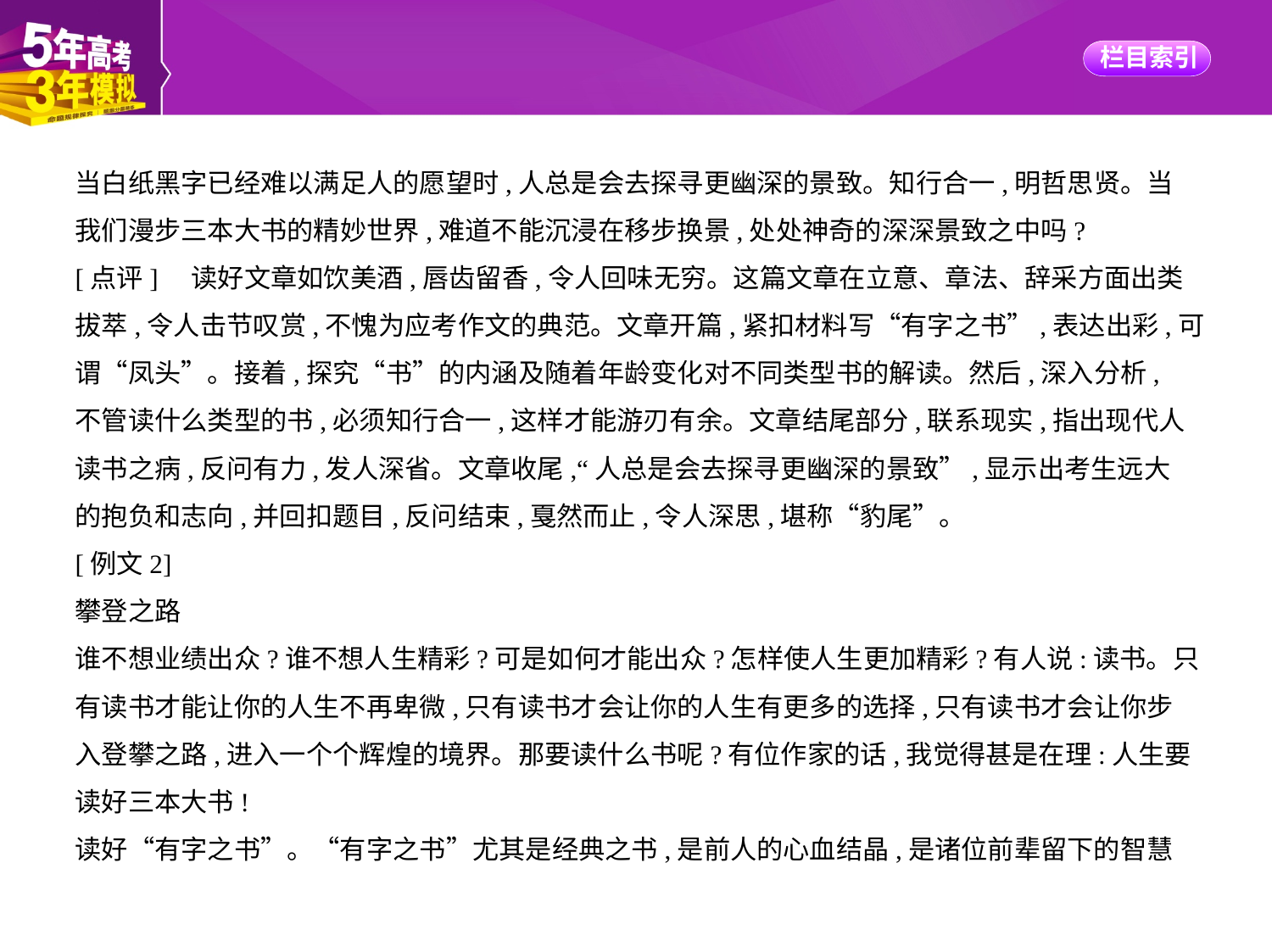

当白纸黑字已经难以满足人的愿望时,人总是会去探寻更幽深的景致。知行合一,明哲思贤。当
我们漫步三本大书的精妙世界,难道不能沉浸在移步换景,处处神奇的深深景致之中吗?
[点评]　读好文章如饮美酒,唇齿留香,令人回味无穷。这篇文章在立意、章法、辞采方面出类
拔萃,令人击节叹赏,不愧为应考作文的典范。文章开篇,紧扣材料写“有字之书”,表达出彩,可
谓“凤头”。接着,探究“书”的内涵及随着年龄变化对不同类型书的解读。然后,深入分析,
不管读什么类型的书,必须知行合一,这样才能游刃有余。文章结尾部分,联系现实,指出现代人
读书之病,反问有力,发人深省。文章收尾,“人总是会去探寻更幽深的景致”,显示出考生远大
的抱负和志向,并回扣题目,反问结束,戛然而止,令人深思,堪称“豹尾”。
[例文2]
攀登之路
谁不想业绩出众?谁不想人生精彩?可是如何才能出众?怎样使人生更加精彩?有人说:读书。只
有读书才能让你的人生不再卑微,只有读书才会让你的人生有更多的选择,只有读书才会让你步
入登攀之路,进入一个个辉煌的境界。那要读什么书呢?有位作家的话,我觉得甚是在理:人生要
读好三本大书!
读好“有字之书”。“有字之书”尤其是经典之书,是前人的心血结晶,是诸位前辈留下的智慧